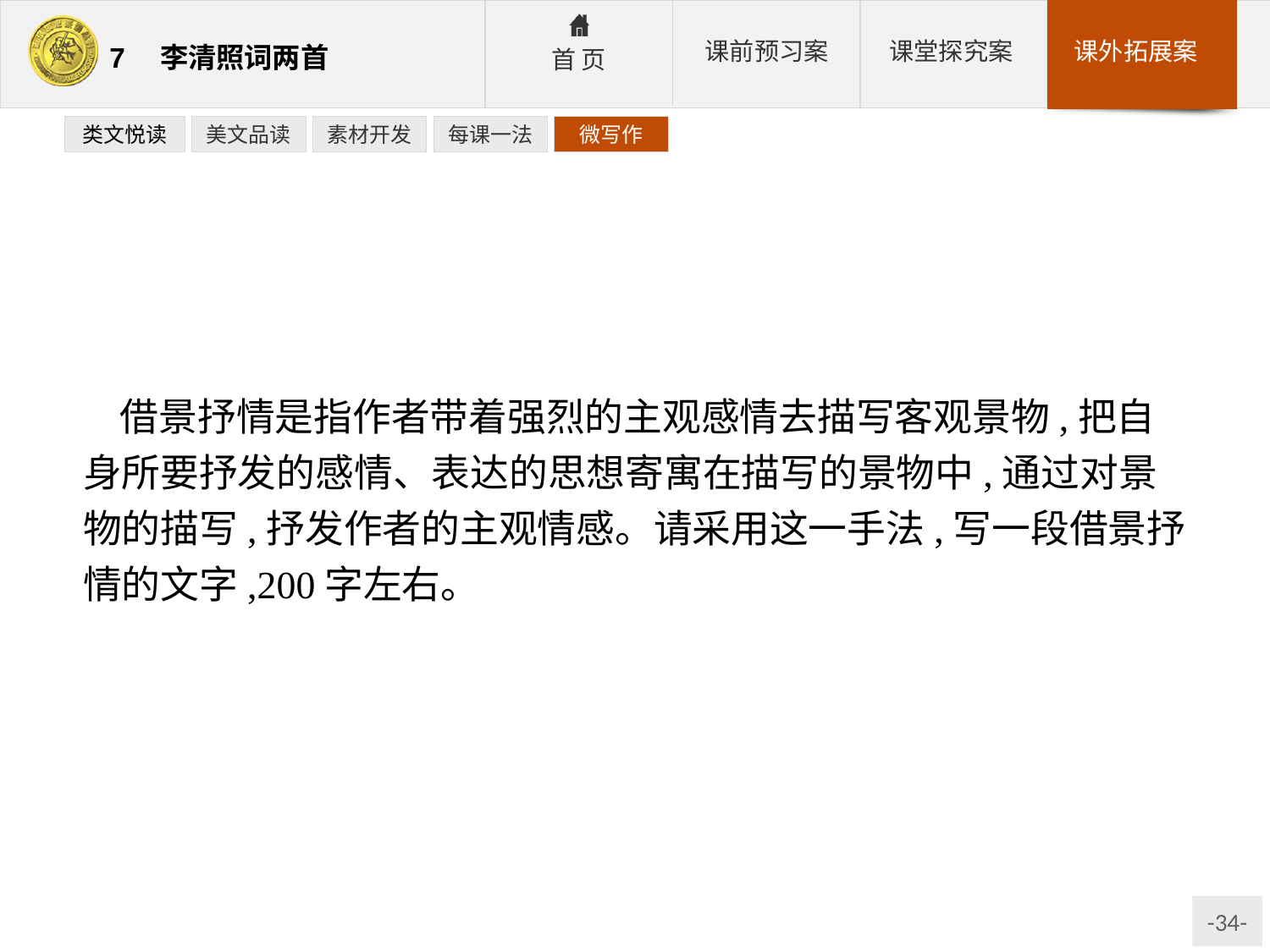

类文悦读
美文品读
素材开发
每课一法
微写作
借景抒情是指作者带着强烈的主观感情去描写客观景物,把自身所要抒发的感情、表达的思想寄寓在描写的景物中,通过对景物的描写,抒发作者的主观情感。请采用这一手法,写一段借景抒情的文字,200字左右。